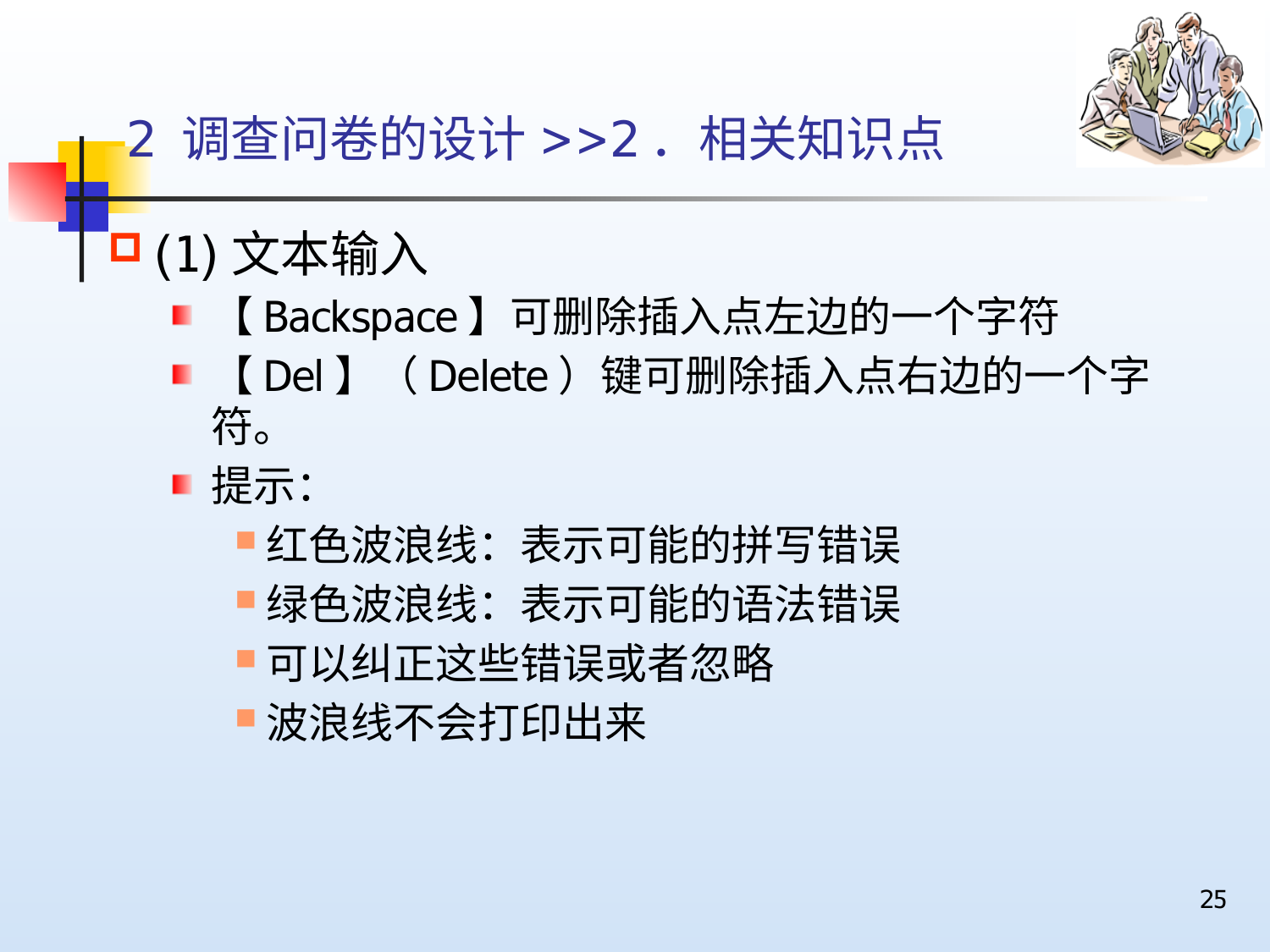

# 2 调查问卷的设计>>2．相关知识点
(1)文本输入
【Backspace】可删除插入点左边的一个字符
【Del】（Delete）键可删除插入点右边的一个字符。
提示：
红色波浪线：表示可能的拼写错误
绿色波浪线：表示可能的语法错误
可以纠正这些错误或者忽略
波浪线不会打印出来
25